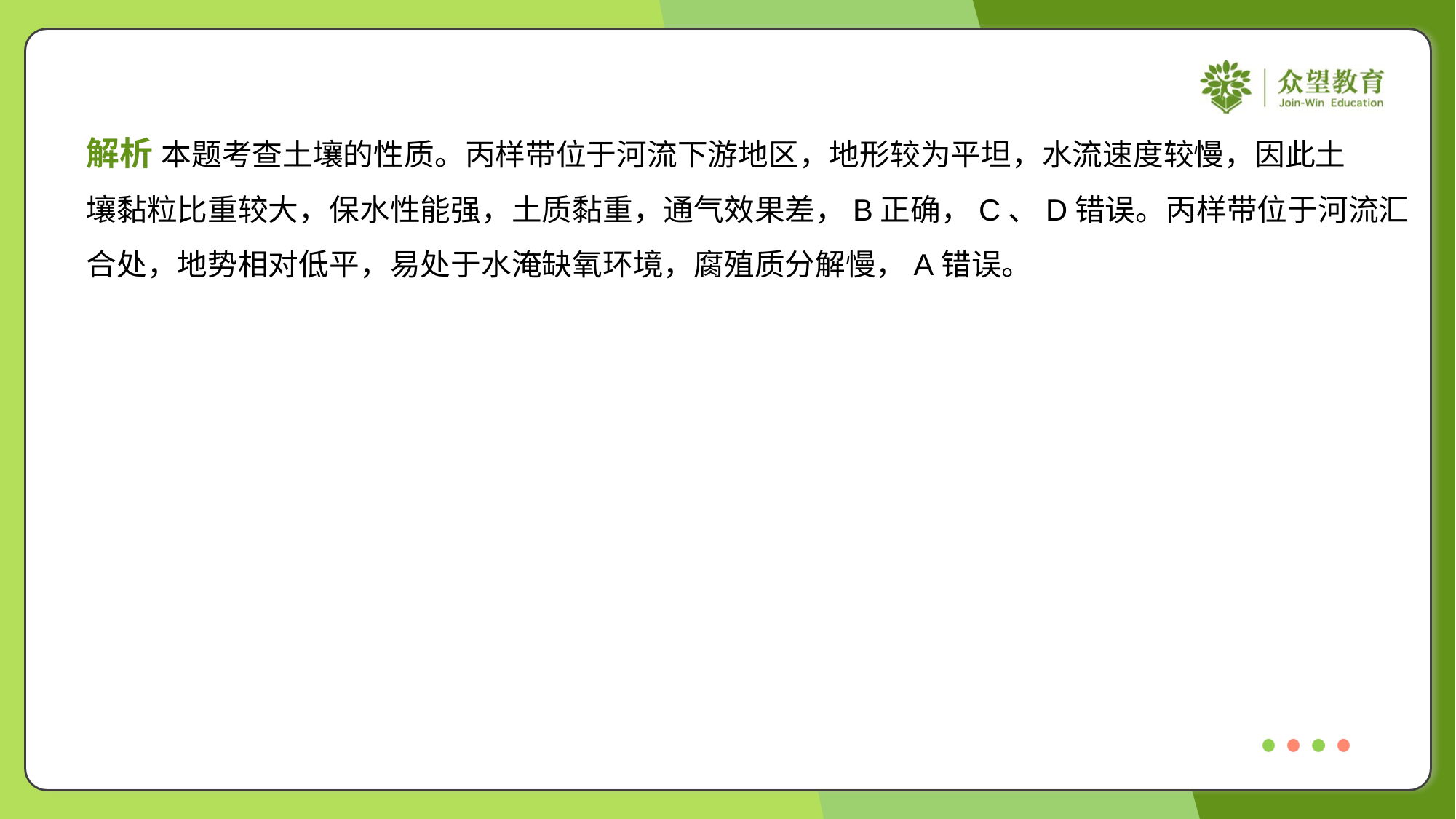

解析 本题考查土壤的性质。丙样带位于河流下游地区，地形较为平坦，水流速度较慢，因此土
壤黏粒比重较大，保水性能强，土质黏重，通气效果差，B正确，C、D错误。丙样带位于河流汇
合处，地势相对低平，易处于水淹缺氧环境，腐殖质分解慢，A错误。